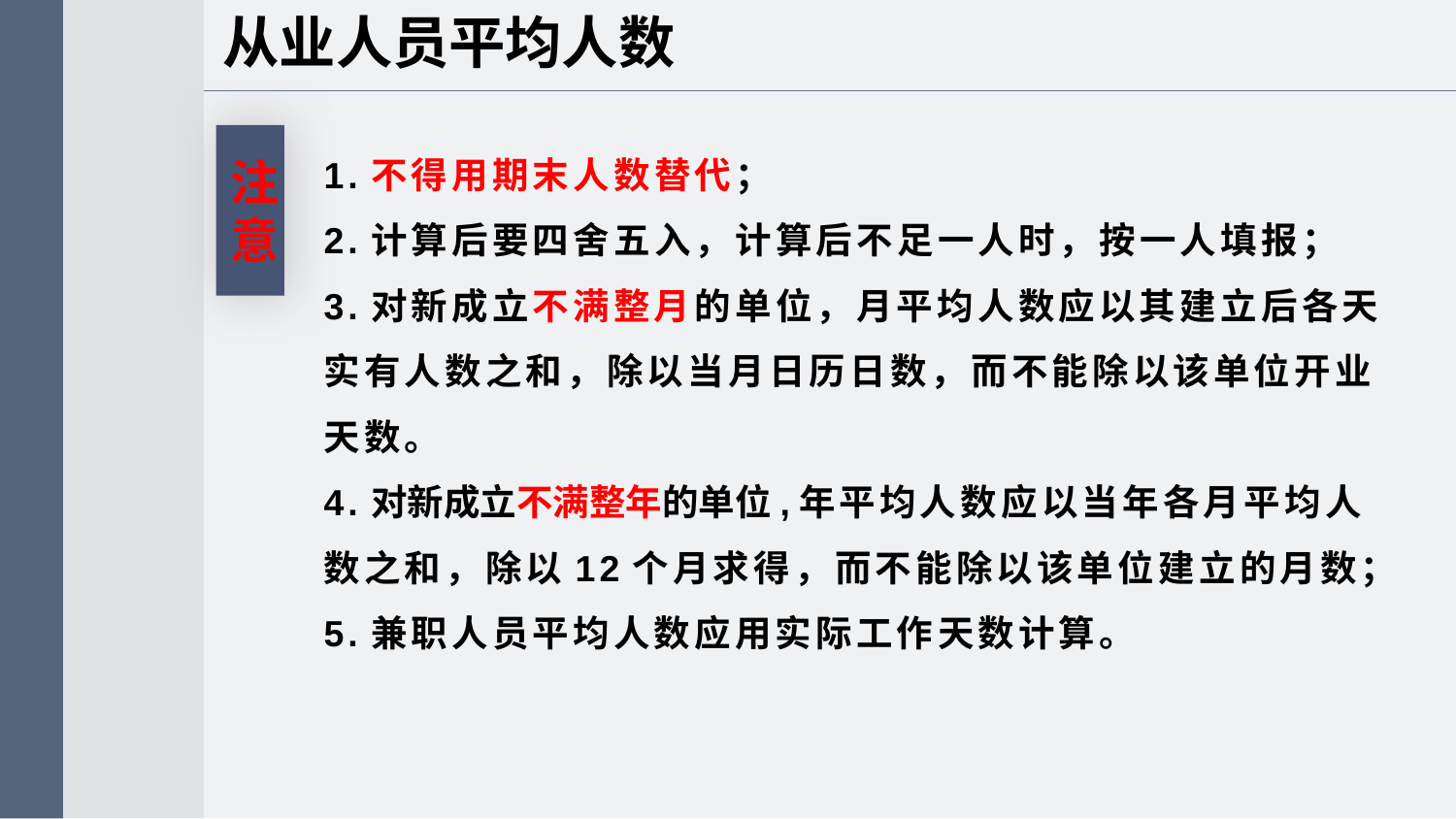

从业人员平均人数
1.不得用期末人数替代；
2.计算后要四舍五入，计算后不足一人时，按一人填报；
3.对新成立不满整月的单位，月平均人数应以其建立后各天实有人数之和，除以当月日历日数，而不能除以该单位开业天数。
4.对新成立不满整年的单位,年平均人数应以当年各月平均人数之和，除以12个月求得，而不能除以该单位建立的月数；
5.兼职人员平均人数应用实际工作天数计算。
注意